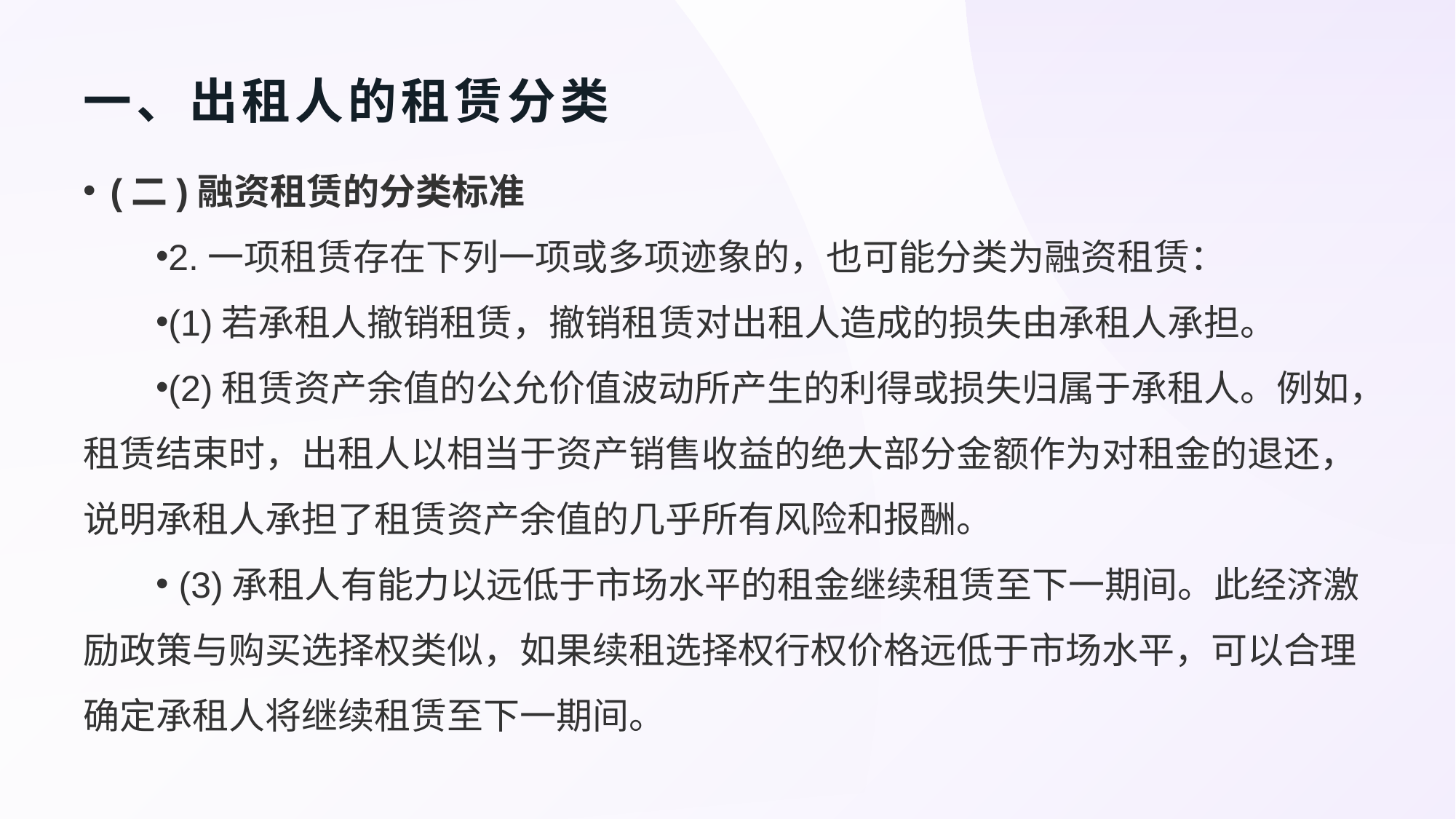

# 一、出租人的租赁分类
(二)融资租赁的分类标准
2.一项租赁存在下列一项或多项迹象的，也可能分类为融资租赁：
(1)若承租人撤销租赁，撤销租赁对出租人造成的损失由承租人承担。
(2)租赁资产余值的公允价值波动所产生的利得或损失归属于承租人。例如，租赁结束时，出租人以相当于资产销售收益的绝大部分金额作为对租金的退还，说明承租人承担了租赁资产余值的几乎所有风险和报酬。
 (3)承租人有能力以远低于市场水平的租金继续租赁至下一期间。此经济激励政策与购买选择权类似，如果续租选择权行权价格远低于市场水平，可以合理确定承租人将继续租赁至下一期间。